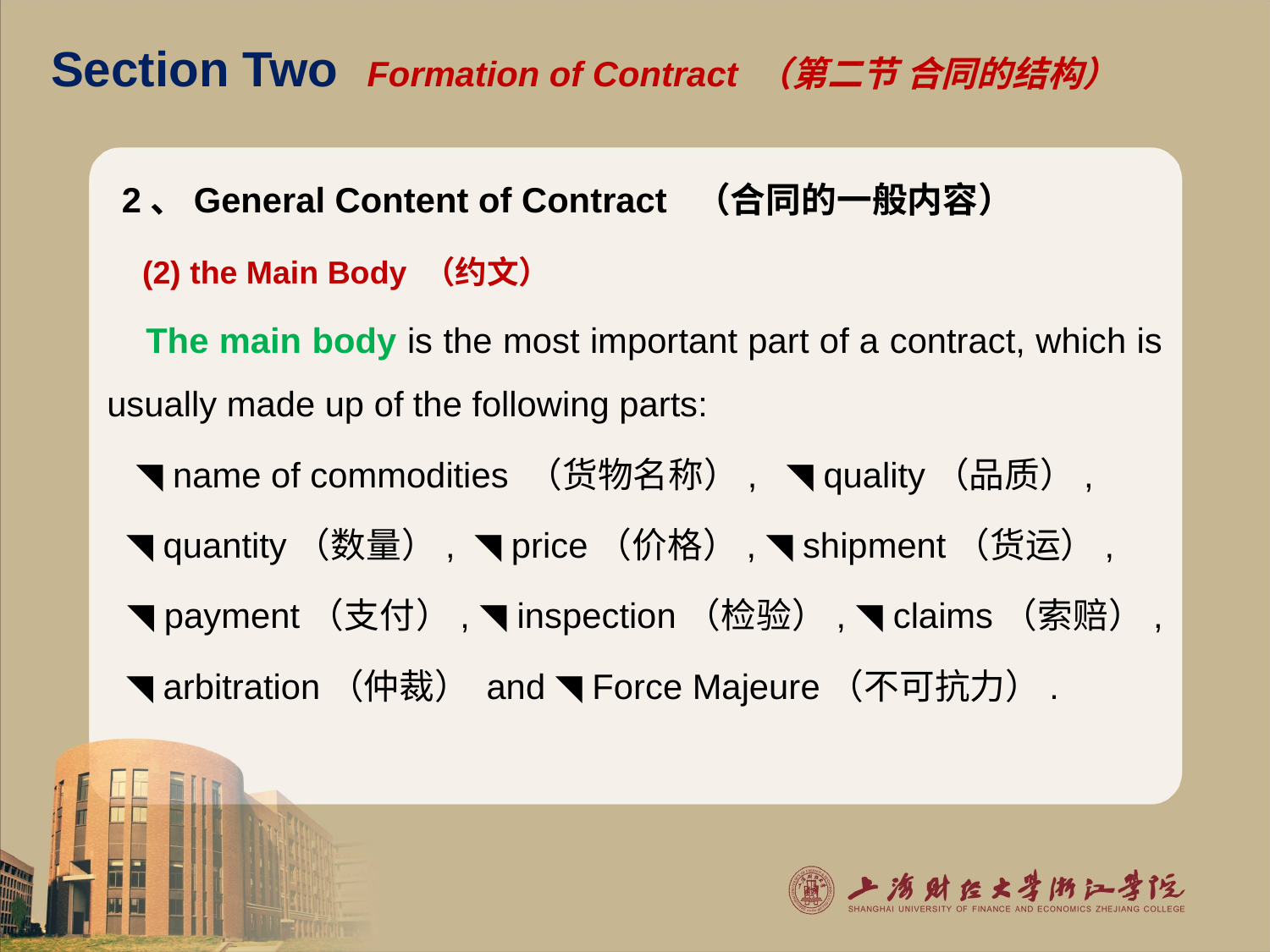

# Section Two   Formation of Contract （第二节 合同的结构）
2、General Content of Contract  （合同的一般内容）
    (2) the Main Body （约文）
    The main body is the most important part of a contract, which is usually made up of the following parts:
   ◥ name of commodities （货物名称）,   ◥ quality（品质）,
  ◥ quantity（数量）,  ◥ price（价格）, ◥ shipment（货运）,
  ◥ payment（支付）, ◥ inspection（检验）, ◥ claims（索赔）,
  ◥ arbitration（仲裁） and ◥ Force Majeure（不可抗力）.